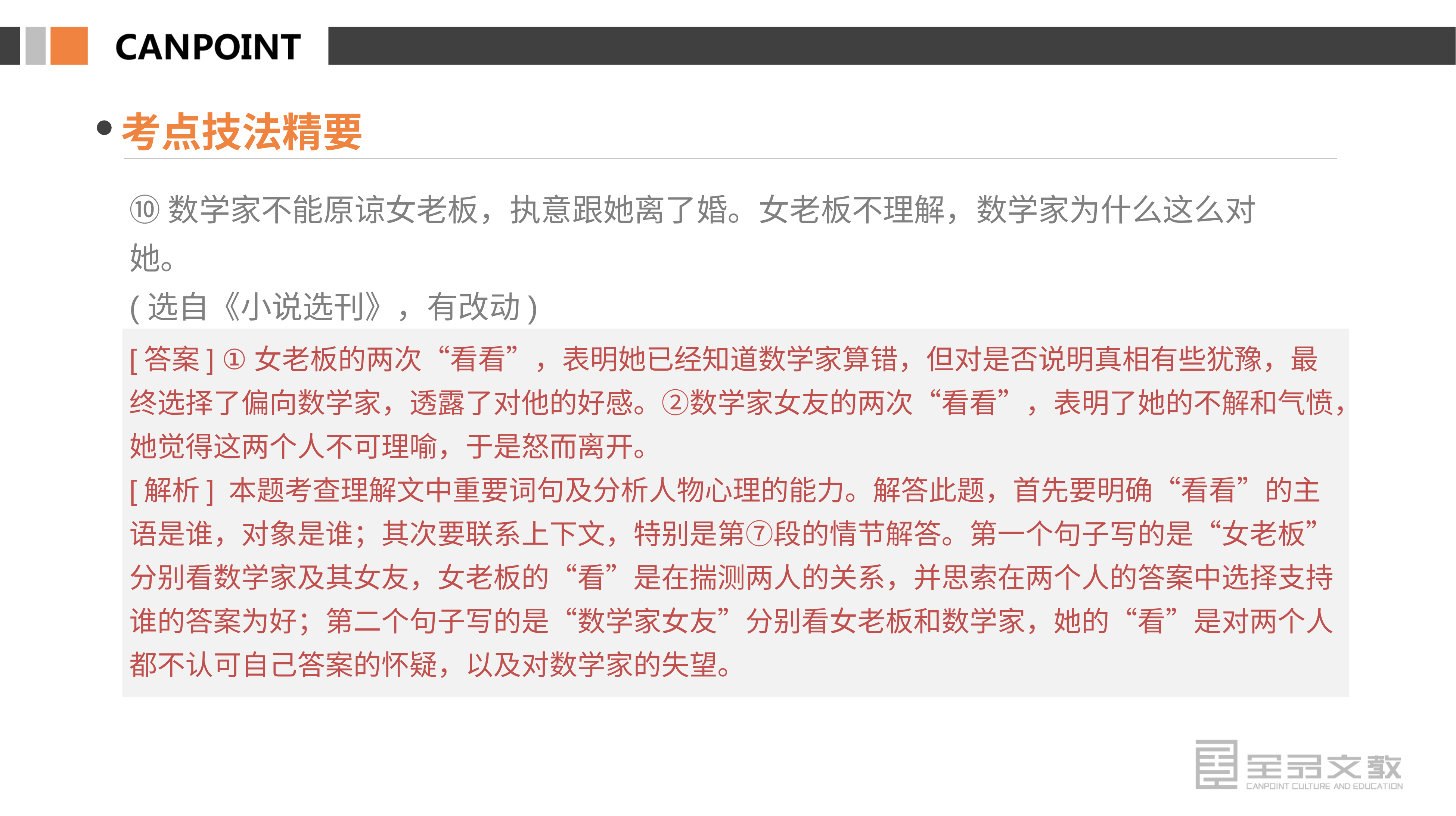

考点技法精要

⑩数学家不能原谅女老板，执意跟她离了婚。女老板不理解，数学家为什么这么对她。
(选自《小说选刊》，有改动)
3.  小说第⑦段画线句子分别写到女老板和数学家女友两次“看看”，试就此对人物心理加以分析。

[答案] ①女老板的两次“看看”，表明她已经知道数学家算错，但对是否说明真相有些犹豫，最终选择了偏向数学家，透露了对他的好感。②数学家女友的两次“看看”，表明了她的不解和气愤，她觉得这两个人不可理喻，于是怒而离开。
[解析] 本题考查理解文中重要词句及分析人物心理的能力。解答此题，首先要明确“看看”的主语是谁，对象是谁；其次要联系上下文，特别是第⑦段的情节解答。第一个句子写的是“女老板”分别看数学家及其女友，女老板的“看”是在揣测两人的关系，并思索在两个人的答案中选择支持谁的答案为好；第二个句子写的是“数学家女友”分别看女老板和数学家，她的“看”是对两个人都不认可自己答案的怀疑，以及对数学家的失望。